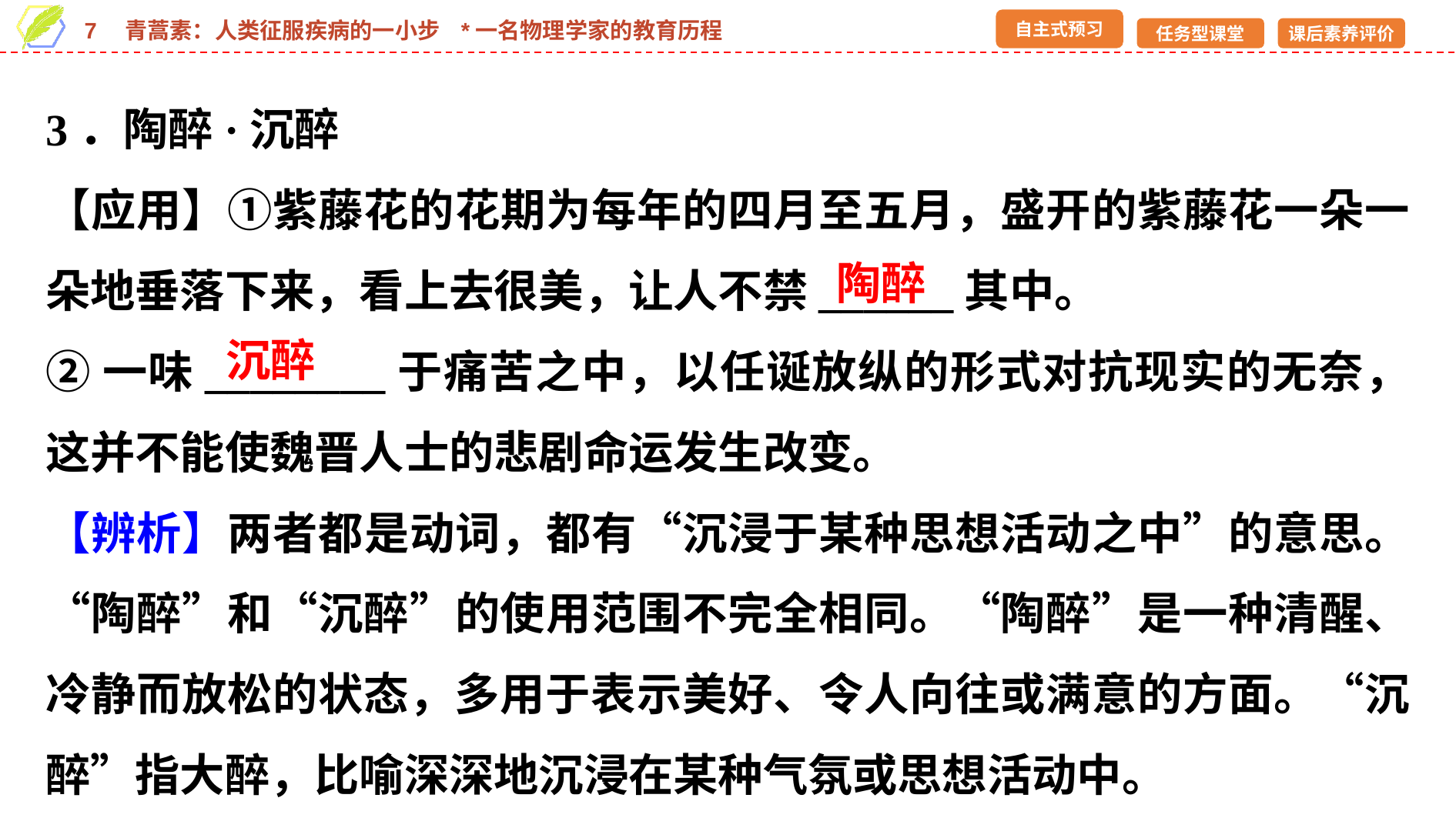

3．陶醉·沉醉
【应用】①紫藤花的花期为每年的四月至五月，盛开的紫藤花一朵一朵地垂落下来，看上去很美，让人不禁______其中。
②一味________于痛苦之中，以任诞放纵的形式对抗现实的无奈，这并不能使魏晋人士的悲剧命运发生改变。
【辨析】两者都是动词，都有“沉浸于某种思想活动之中”的意思。“陶醉”和“沉醉”的使用范围不完全相同。“陶醉”是一种清醒、冷静而放松的状态，多用于表示美好、令人向往或满意的方面。“沉醉”指大醉，比喻深深地沉浸在某种气氛或思想活动中。
陶醉
沉醉